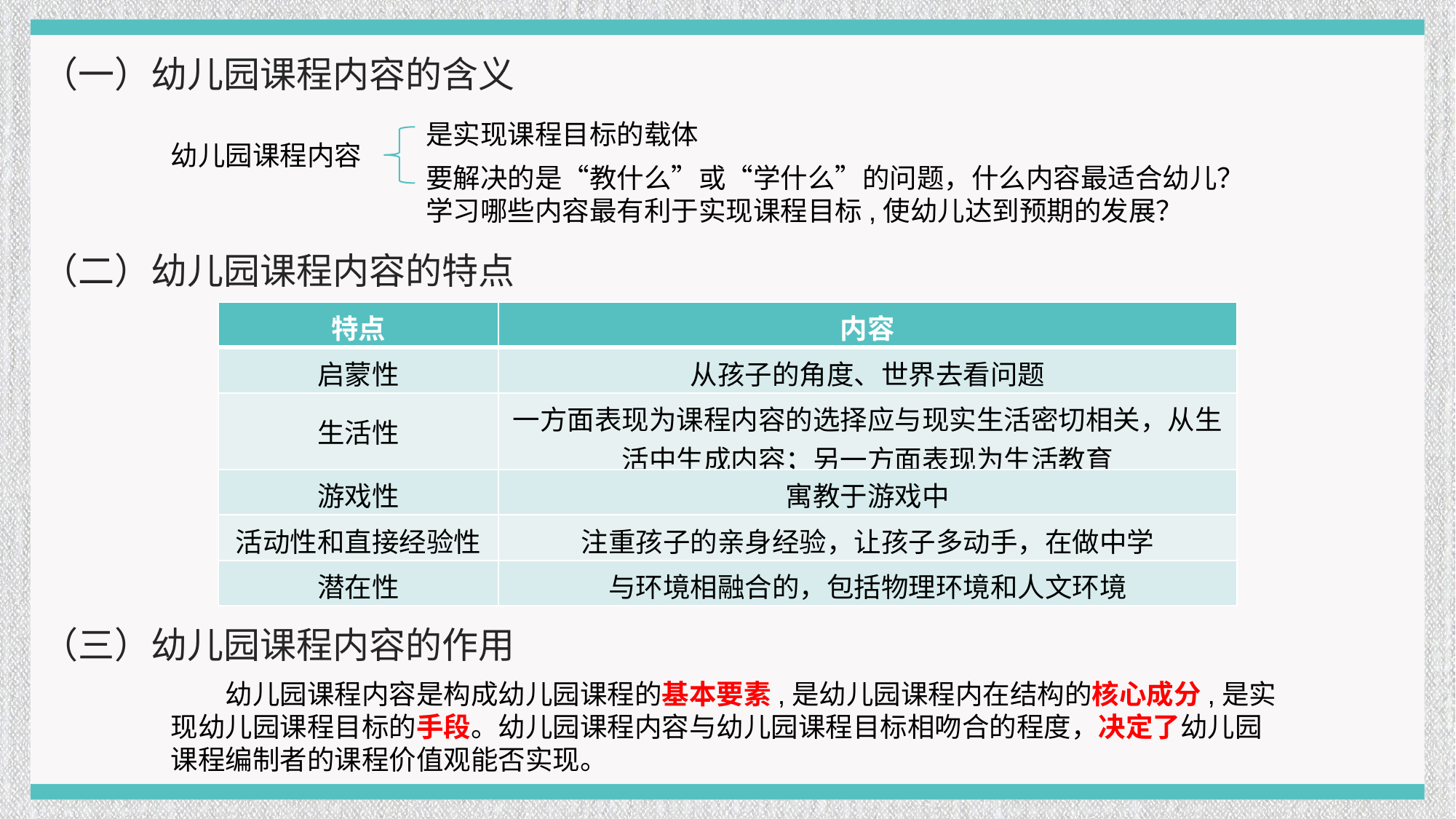

（一）幼儿园课程内容的含义
是实现课程目标的载体

幼儿园课程内容
要解决的是“教什么”或“学什么”的问题，什么内容最适合幼儿？学习哪些内容最有利于实现课程目标,使幼儿达到预期的发展？
（二）幼儿园课程内容的特点
| 特点 | 内容 |
| --- | --- |
| 启蒙性 | 从孩子的角度、世界去看问题 |
| 生活性 | 一方面表现为课程内容的选择应与现实生活密切相关，从生活中生成内容；另一方面表现为生活教育 |
| 游戏性 | 寓教于游戏中 |
| 活动性和直接经验性 | 注重孩子的亲身经验，让孩子多动手，在做中学 |
| 潜在性 | 与环境相融合的，包括物理环境和人文环境 |
（三）幼儿园课程内容的作用
幼儿园课程内容是构成幼儿园课程的基本要素,是幼儿园课程内在结构的核心成分,是实现幼儿园课程目标的手段。幼儿园课程内容与幼儿园课程目标相吻合的程度，决定了幼儿园课程编制者的课程价值观能否实现。